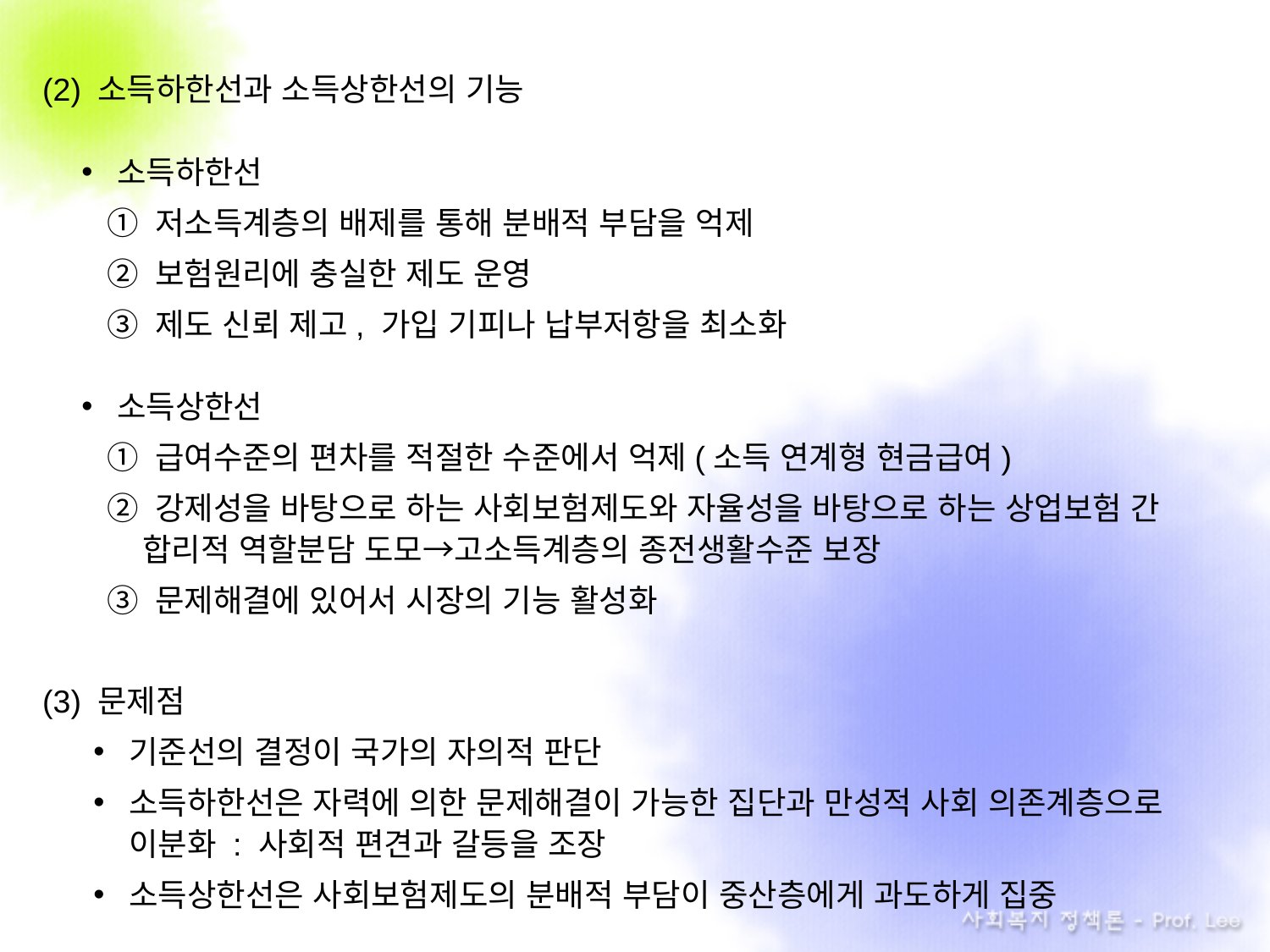

(2) 소득하한선과 소득상한선의 기능

소득하한선
① 저소득계층의 배제를 통해 분배적 부담을 억제
② 보험원리에 충실한 제도 운영
③ 제도 신뢰 제고, 가입 기피나 납부저항을 최소화

소득상한선
① 급여수준의 편차를 적절한 수준에서 억제(소득 연계형 현금급여)
② 강제성을 바탕으로 하는 사회보험제도와 자율성을 바탕으로 하는 상업보험 간 합리적 역할분담 도모→고소득계층의 종전생활수준 보장
③ 문제해결에 있어서 시장의 기능 활성화

(3) 문제점
기준선의 결정이 국가의 자의적 판단
소득하한선은 자력에 의한 문제해결이 가능한 집단과 만성적 사회 의존계층으로 이분화 : 사회적 편견과 갈등을 조장
소득상한선은 사회보험제도의 분배적 부담이 중산층에게 과도하게 집중